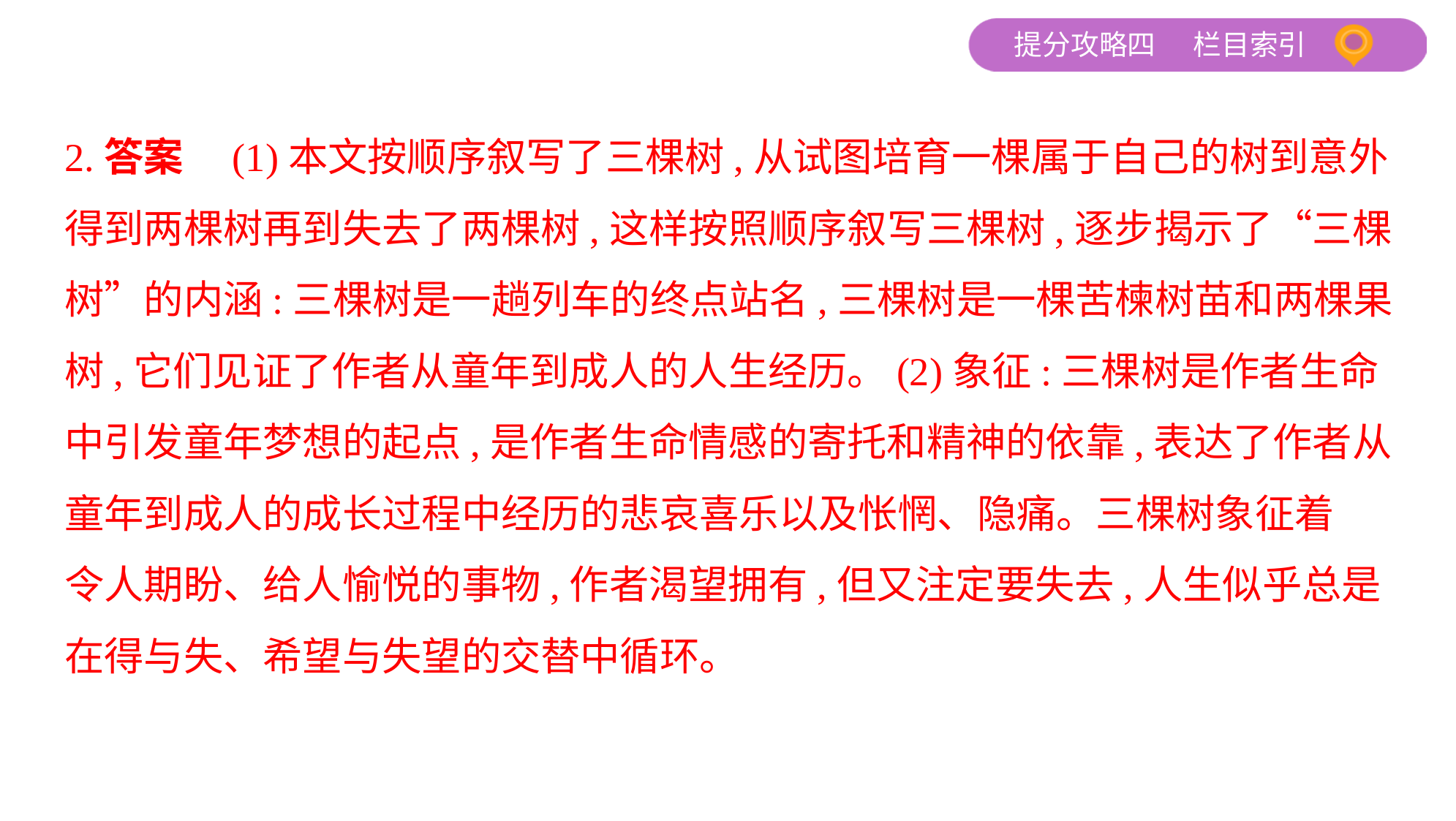

2.答案　(1)本文按顺序叙写了三棵树,从试图培育一棵属于自己的树到意外
得到两棵树再到失去了两棵树,这样按照顺序叙写三棵树,逐步揭示了“三棵
树”的内涵:三棵树是一趟列车的终点站名,三棵树是一棵苦楝树苗和两棵果
树,它们见证了作者从童年到成人的人生经历。(2)象征:三棵树是作者生命
中引发童年梦想的起点,是作者生命情感的寄托和精神的依靠,表达了作者从
童年到成人的成长过程中经历的悲哀喜乐以及怅惘、隐痛。三棵树象征着
令人期盼、给人愉悦的事物,作者渴望拥有,但又注定要失去,人生似乎总是
在得与失、希望与失望的交替中循环。